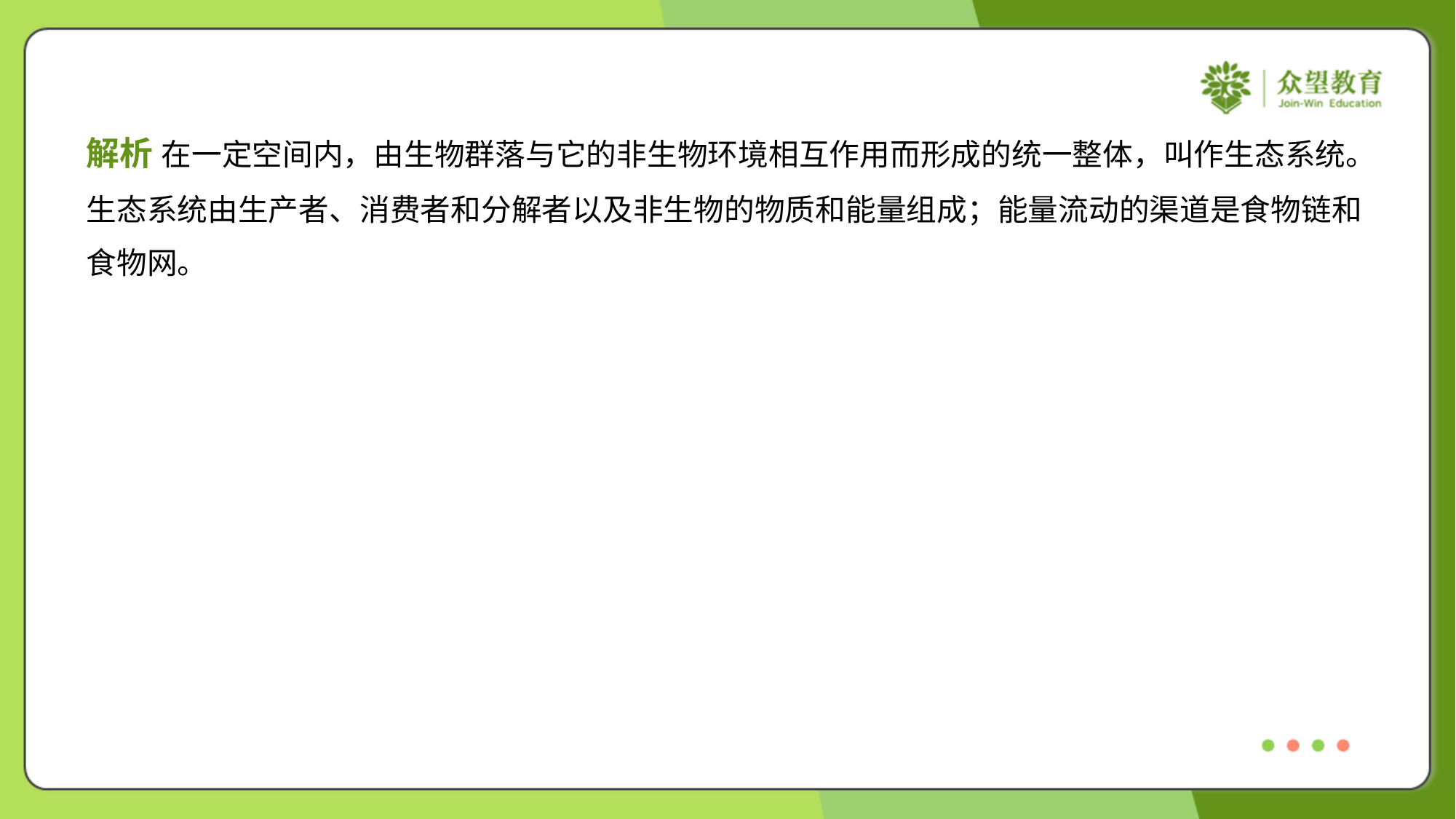

解析 在一定空间内，由生物群落与它的非生物环境相互作用而形成的统一整体，叫作生态系统。
生态系统由生产者、消费者和分解者以及非生物的物质和能量组成；能量流动的渠道是食物链和
食物网。